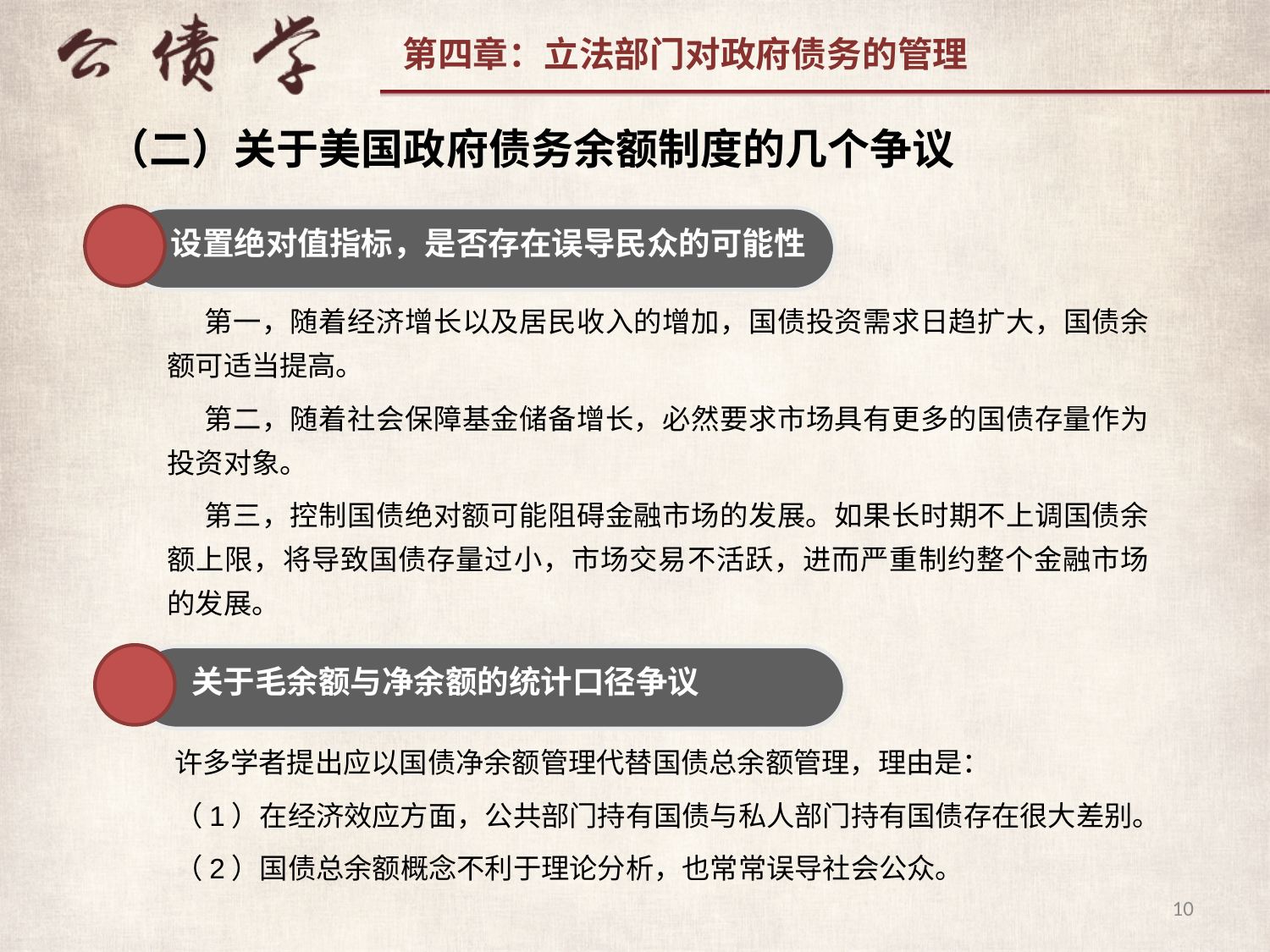

（二）关于美国政府债务余额制度的几个争议

设置绝对值指标，是否存在误导民众的可能性
第一，随着经济增长以及居民收入的增加，国债投资需求日趋扩大，国债余额可适当提高。
第二，随着社会保障基金储备增长，必然要求市场具有更多的国债存量作为投资对象。
第三，控制国债绝对额可能阻碍金融市场的发展。如果长时期不上调国债余额上限，将导致国债存量过小，市场交易不活跃，进而严重制约整个金融市场的发展。

关于毛余额与净余额的统计口径争议
许多学者提出应以国债净余额管理代替国债总余额管理，理由是：
（1）在经济效应方面，公共部门持有国债与私人部门持有国债存在很大差别。
（2）国债总余额概念不利于理论分析，也常常误导社会公众。
10